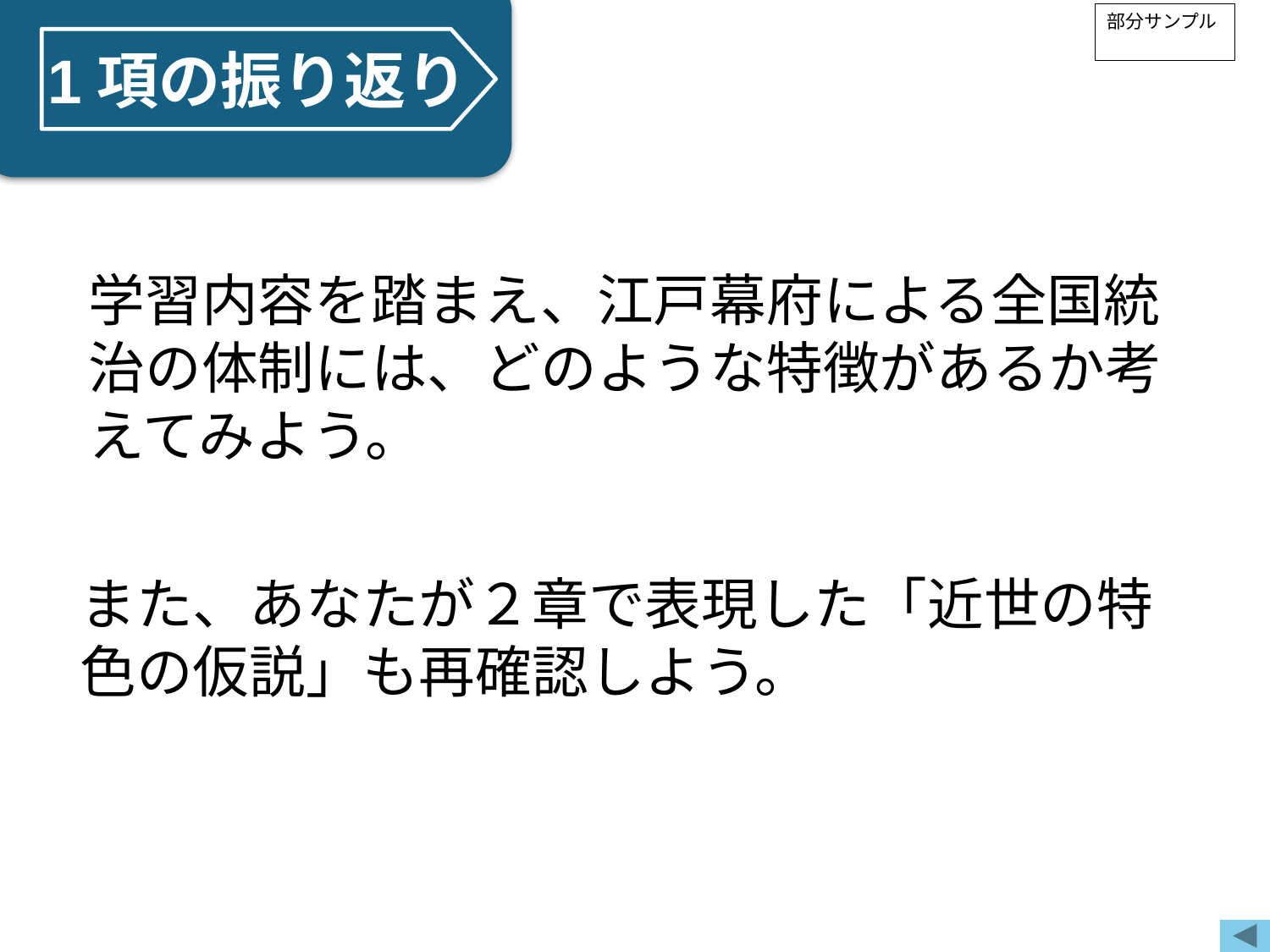

部分サンプル
1項の振り返り
学習内容を踏まえ、江戸幕府による全国統治の体制には、どのような特徴があるか考えてみよう。
また、あなたが２章で表現した「近世の特色の仮説」も再確認しよう。